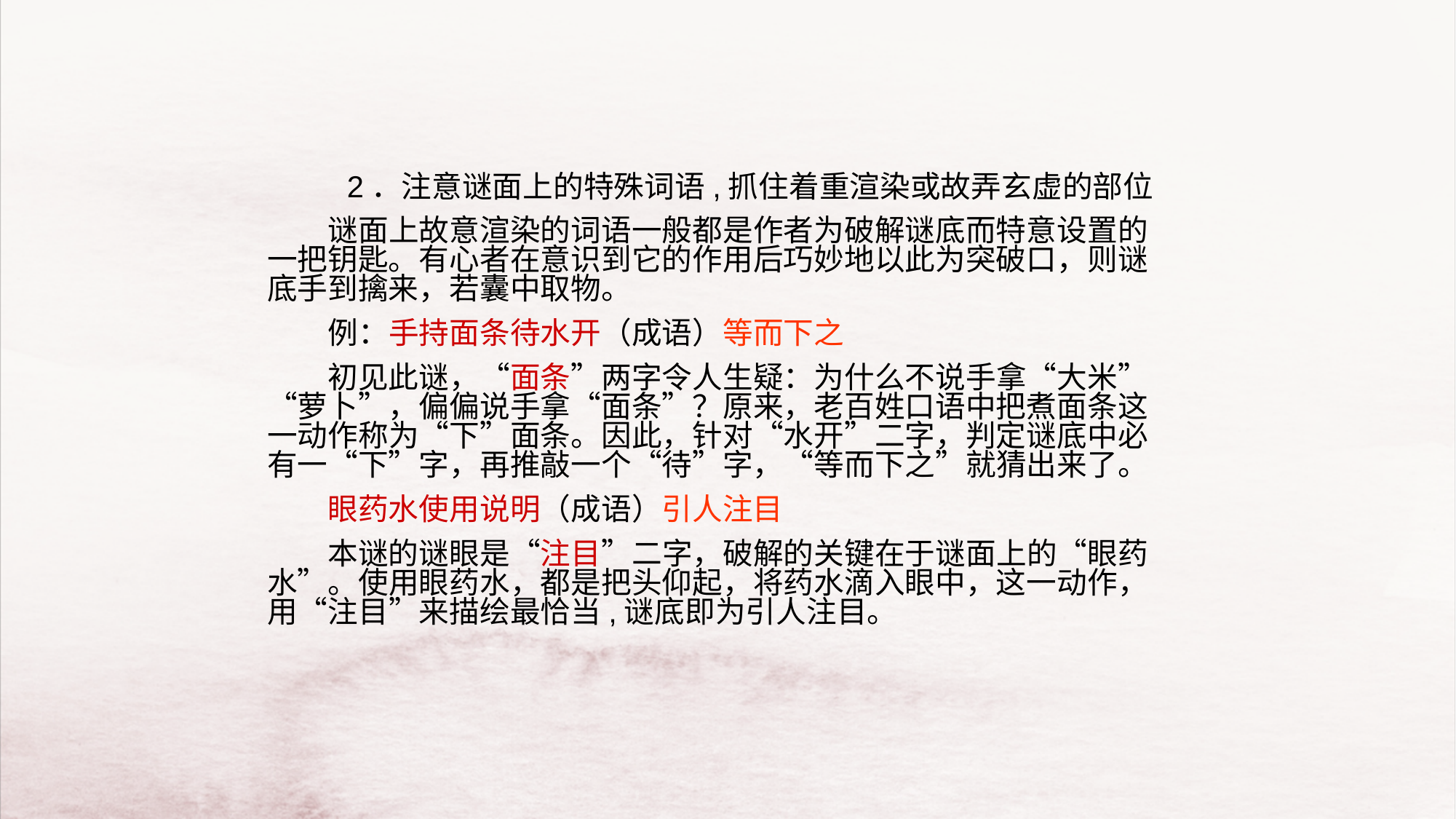

2．注意谜面上的特殊词语,抓住着重渲染或故弄玄虚的部位
            谜面上故意渲染的词语一般都是作者为破解谜底而特意设置的一把钥匙。有心者在意识到它的作用后巧妙地以此为突破口，则谜底手到擒来，若囊中取物。
            例：手持面条待水开（成语）等而下之
            初见此谜，“面条”两字令人生疑：为什么不说手拿“大米”“萝卜”，偏偏说手拿“面条”？原来，老百姓口语中把煮面条这一动作称为“下”面条。因此，针对“水开”二字，判定谜底中必有一“下”字，再推敲一个“待”字，“等而下之”就猜出来了。
            眼药水使用说明（成语）引人注目
            本谜的谜眼是“注目”二字，破解的关键在于谜面上的“眼药水”。使用眼药水，都是把头仰起，将药水滴入眼中，这一动作，用“注目”来描绘最恰当,谜底即为引人注目。